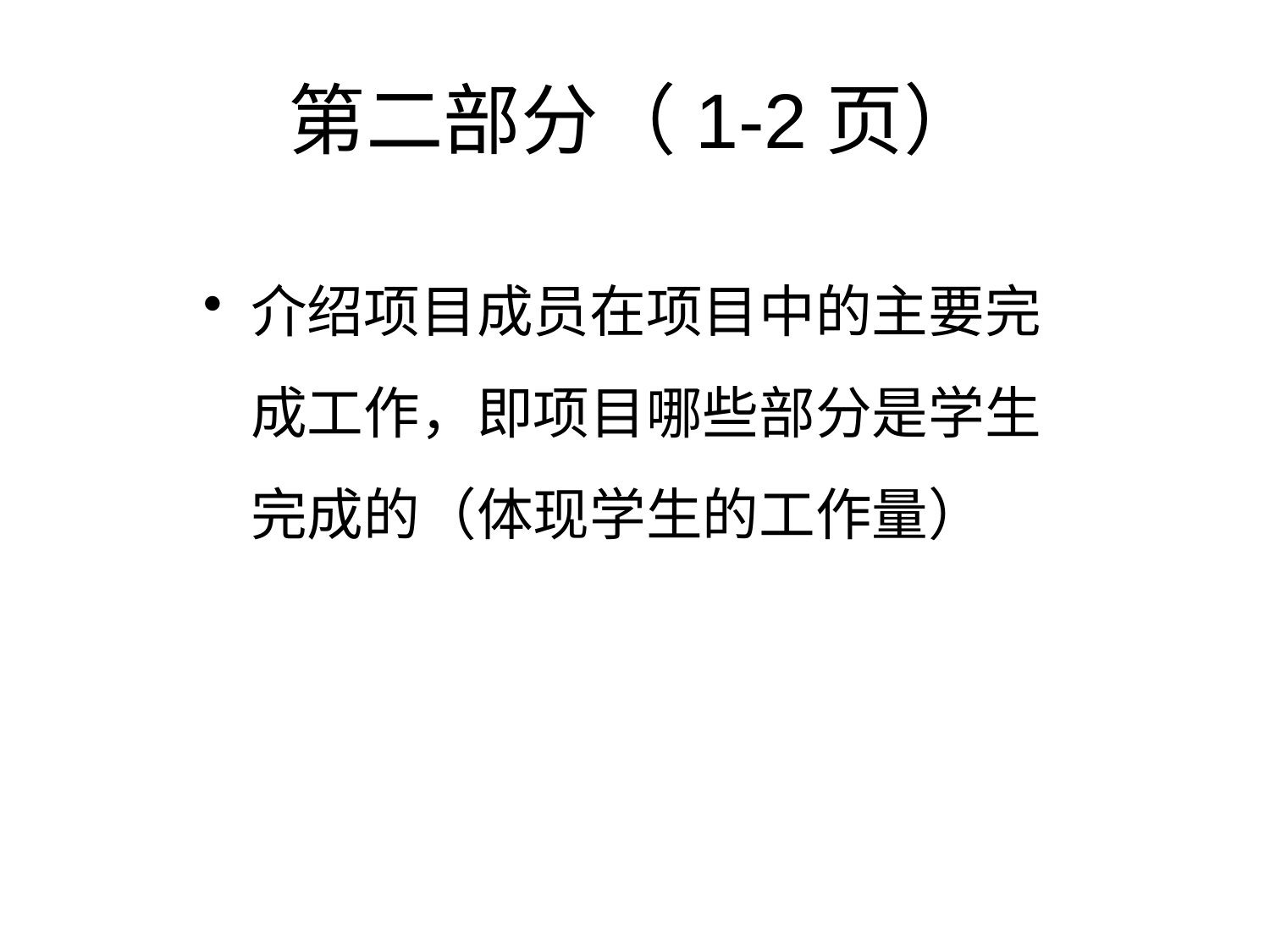

# 第二部分（1-2页）
介绍项目成员在项目中的主要完成工作，即项目哪些部分是学生完成的（体现学生的工作量）